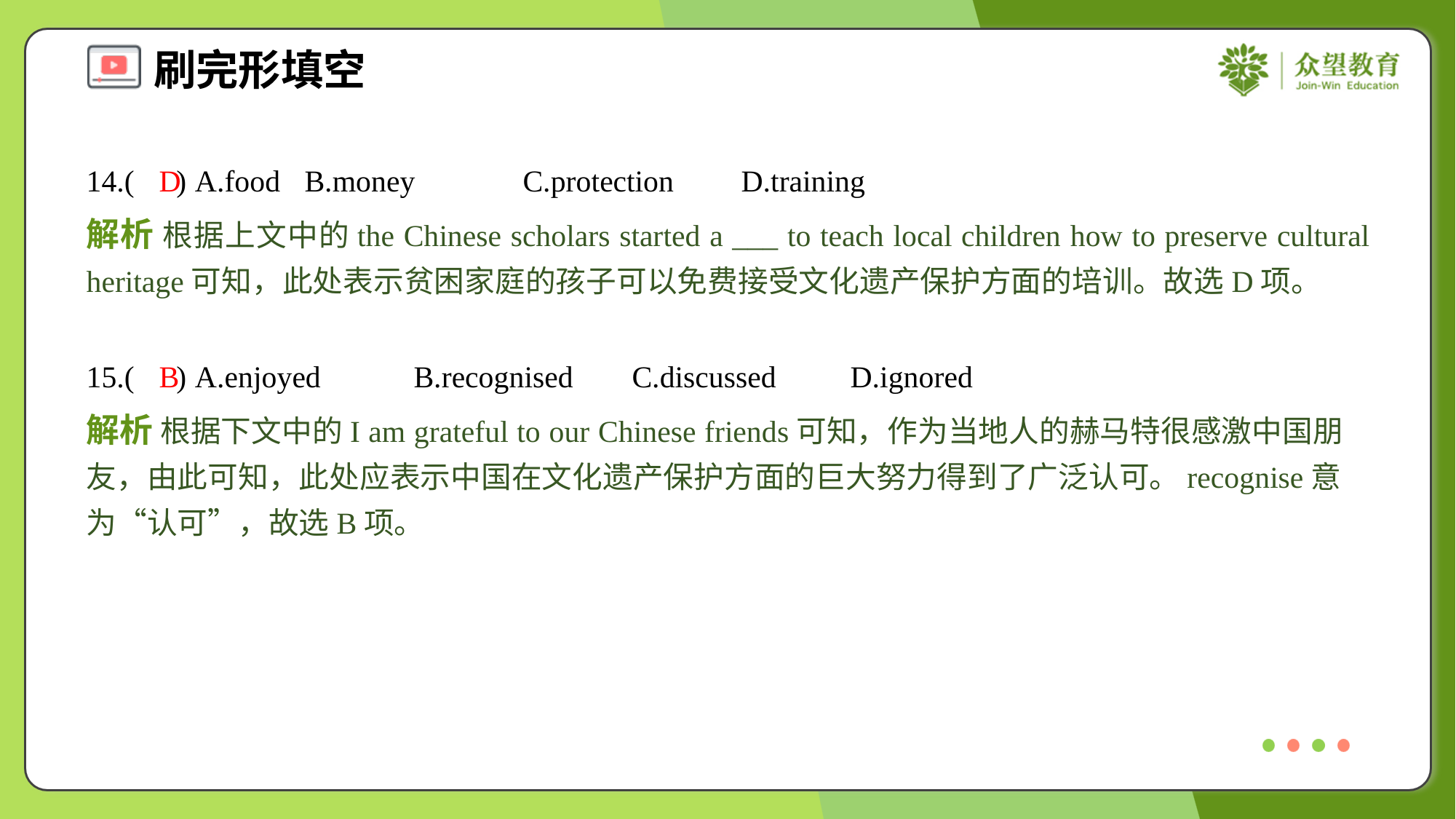

14.(     ) A.food	B.money	C.protection	D.training
D
解析 根据上文中的the Chinese scholars started a ___ to teach local children how to preserve cultural heritage可知，此处表示贫困家庭的孩子可以免费接受文化遗产保护方面的培训。故选D项。
15.(     ) A.enjoyed	B.recognised	C.discussed	D.ignored
B
解析 根据下文中的I am grateful to our Chinese friends可知，作为当地人的赫马特很感激中国朋友，由此可知，此处应表示中国在文化遗产保护方面的巨大努力得到了广泛认可。recognise意为“认可”，故选B项。